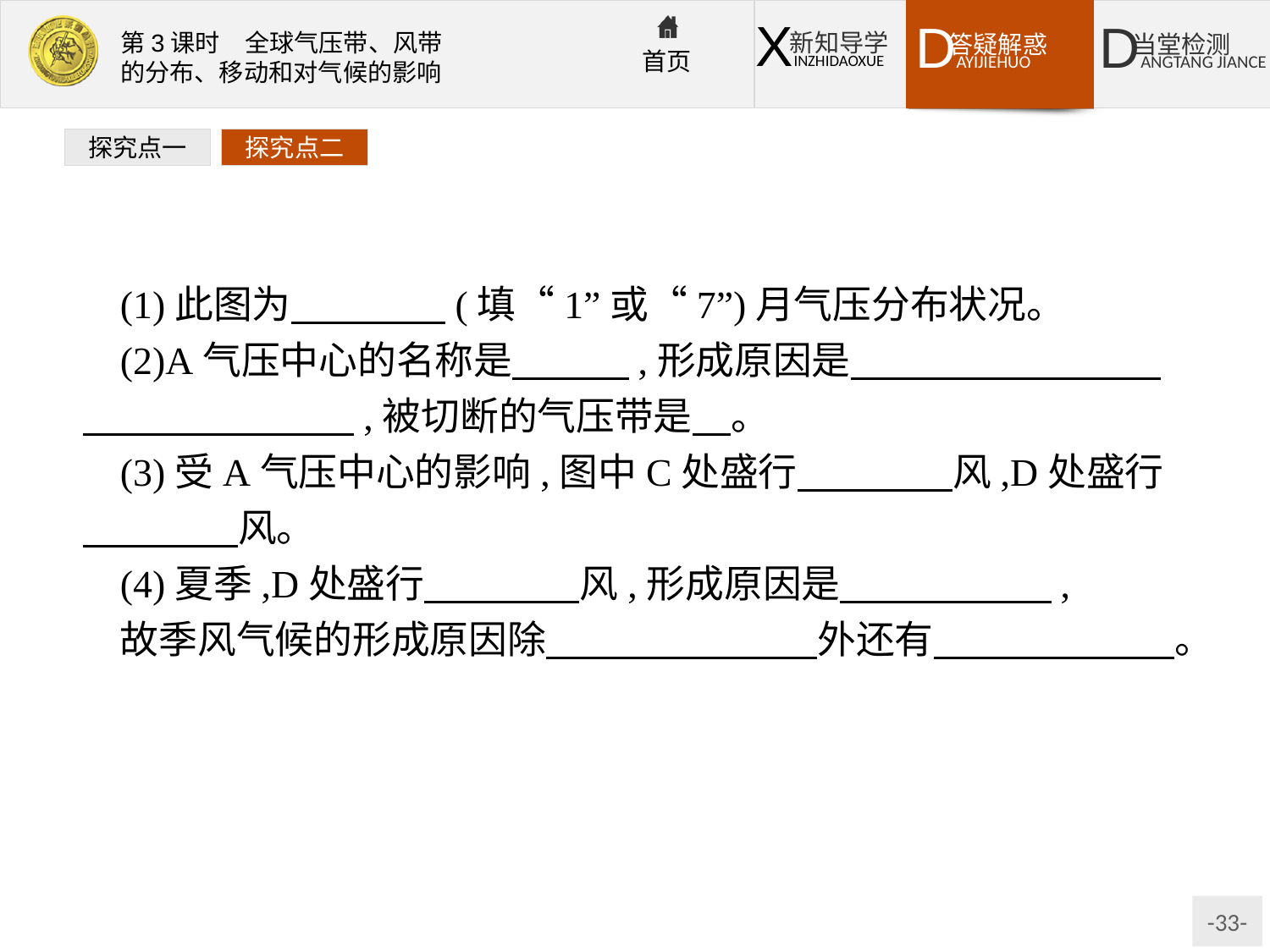

探究点一
探究点二
(1)此图为　　　　(填“1”或“7”)月气压分布状况。
(2)A气压中心的名称是　　　,形成原因是　　　　　　　　　　　　　　　,被切断的气压带是　。
(3)受A气压中心的影响,图中C处盛行　　　　风,D处盛行　　　　风。
(4)夏季,D处盛行　　　　风,形成原因是　　　　  　,
故季风气候的形成原因除　　　　　　　外还有　 　　　　　。